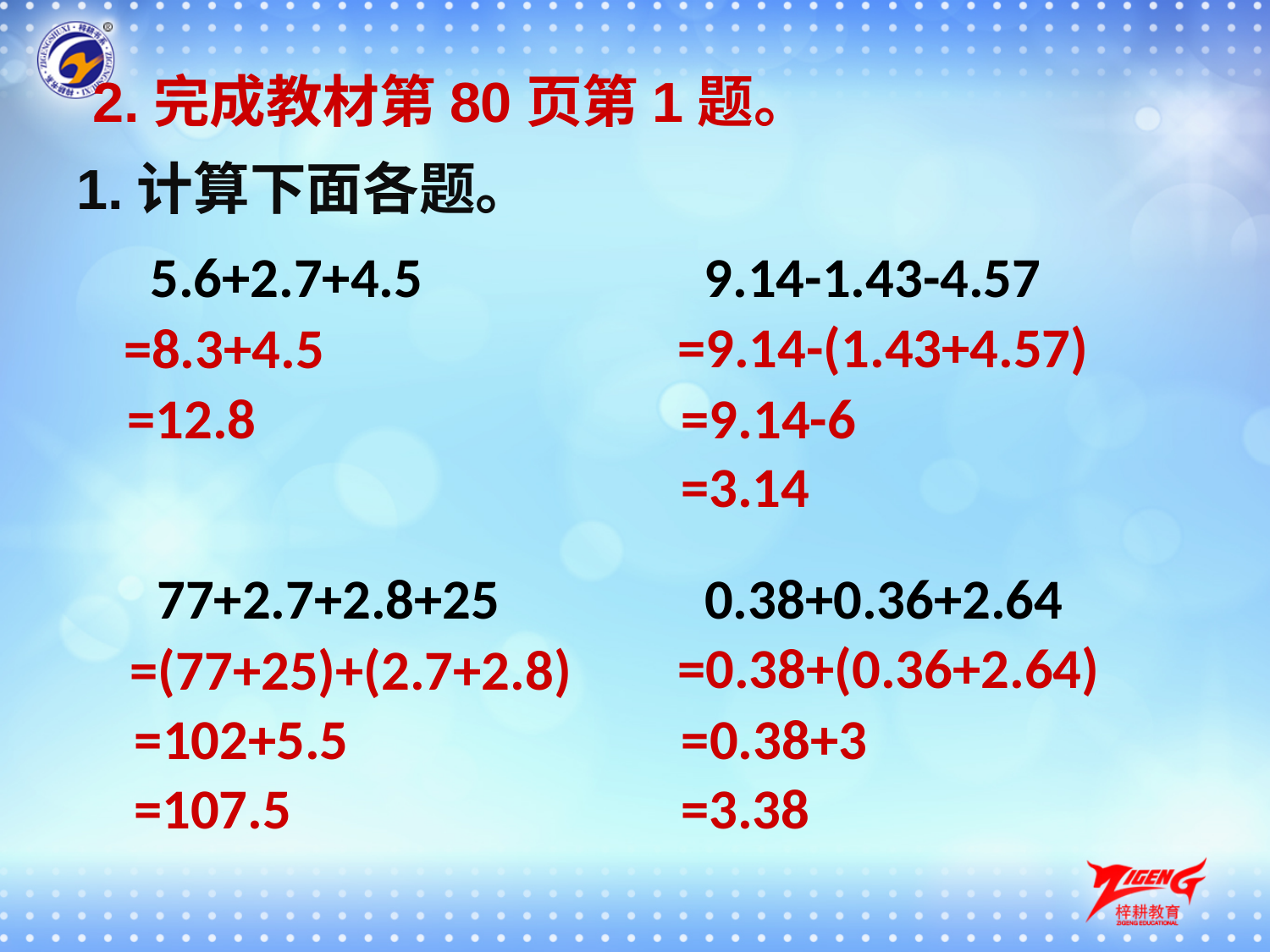

2.完成教材第80页第1题。
1.计算下面各题。
5.6+2.7+4.5
9.14-1.43-4.57
=9.14-(1.43+4.57)
=8.3+4.5
=12.8
=9.14-6
=3.14
77+2.7+2.8+25
0.38+0.36+2.64
=0.38+(0.36+2.64)
=(77+25)+(2.7+2.8)
=102+5.5
=0.38+3
=107.5
=3.38